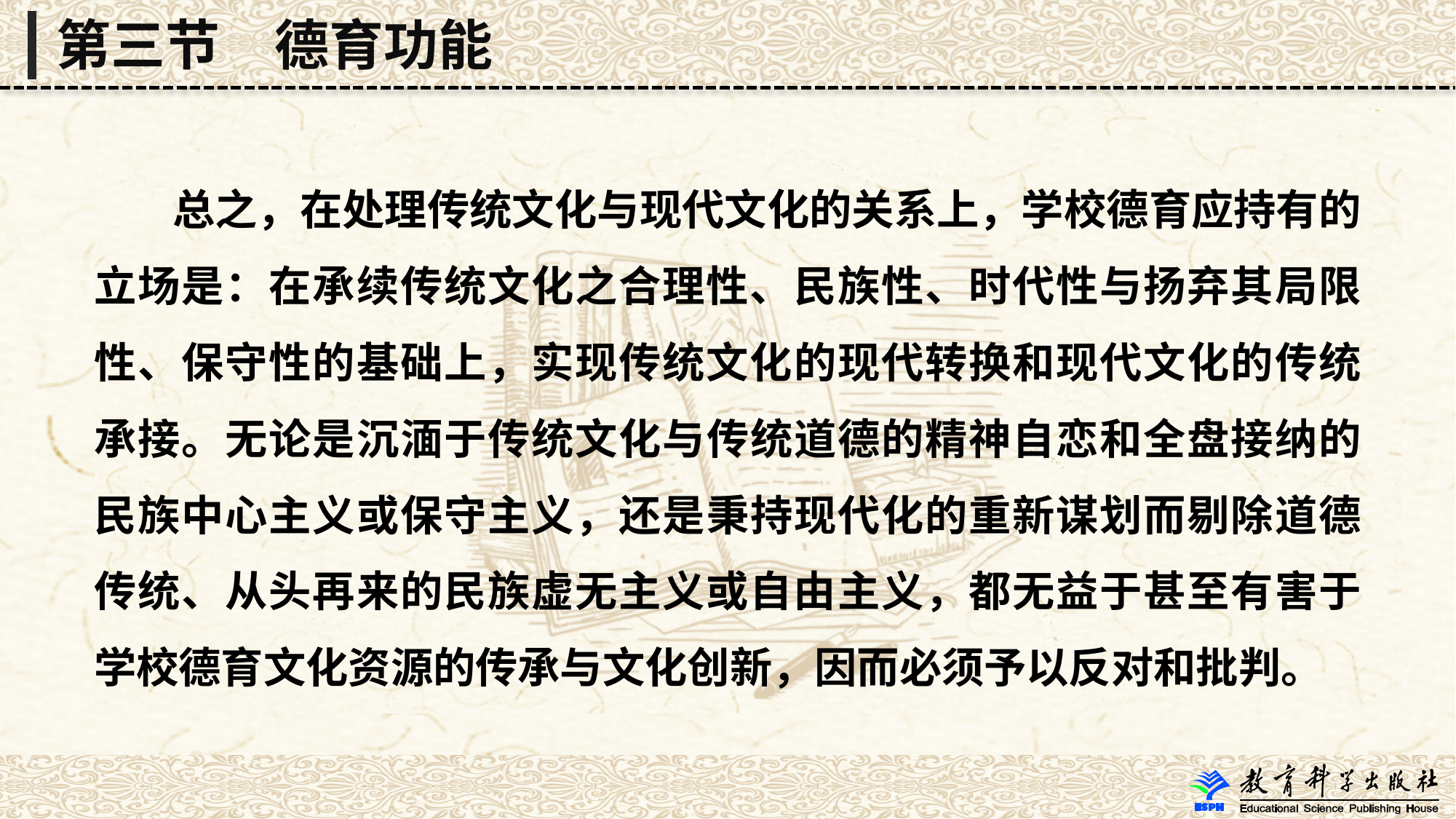

第三节　德育功能
       总之，在处理传统文化与现代文化的关系上，学校德育应持有的立场是：在承续传统文化之合理性、民族性、时代性与扬弃其局限性、保守性的基础上，实现传统文化的现代转换和现代文化的传统承接。无论是沉湎于传统文化与传统道德的精神自恋和全盘接纳的民族中心主义或保守主义，还是秉持现代化的重新谋划而剔除道德传统、从头再来的民族虚无主义或自由主义，都无益于甚至有害于学校德育文化资源的传承与文化创新，因而必须予以反对和批判。